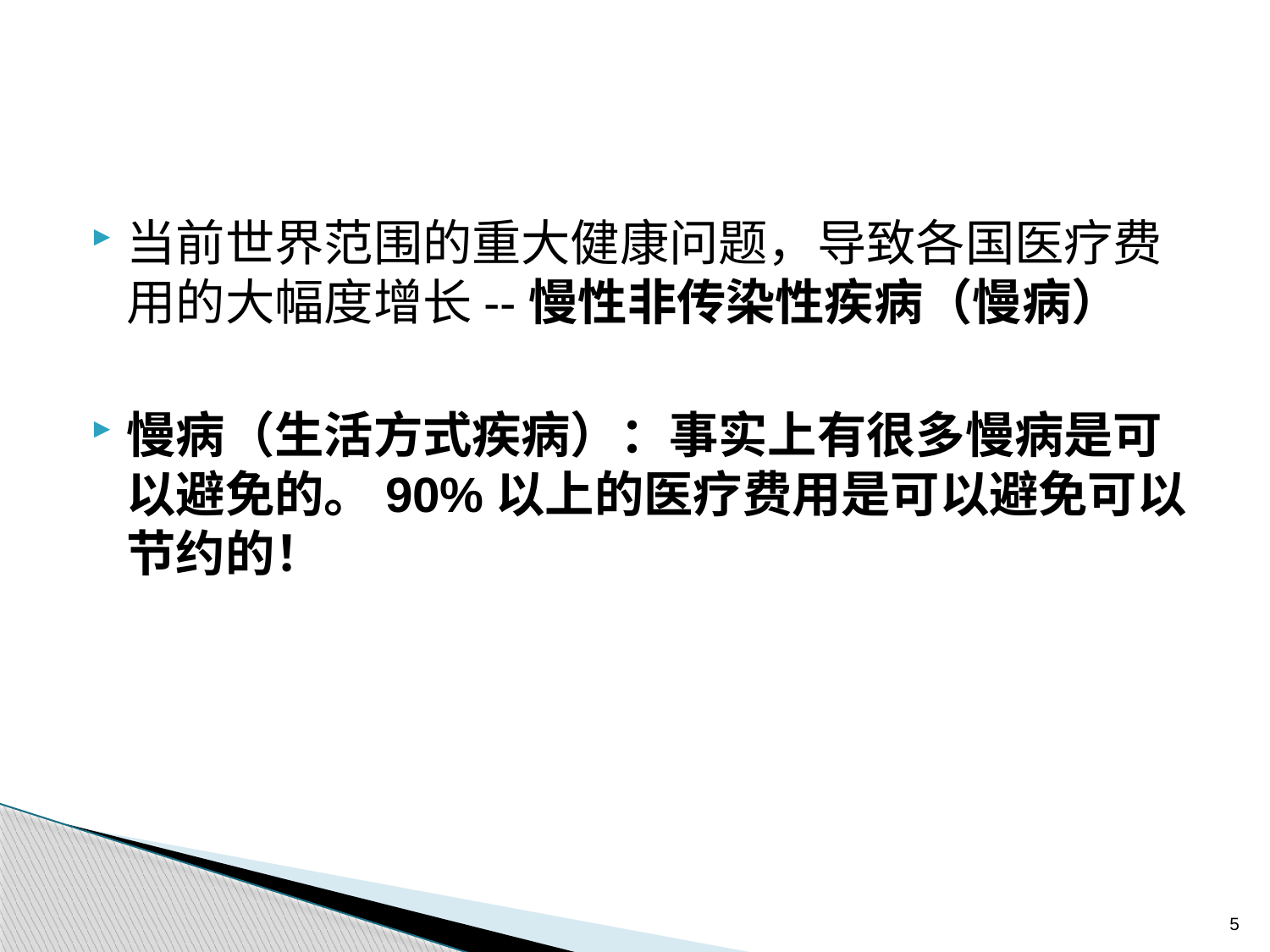

#
当前世界范围的重大健康问题，导致各国医疗费用的大幅度增长--慢性非传染性疾病（慢病）

慢病（生活方式疾病）：事实上有很多慢病是可以避免的。90%以上的医疗费用是可以避免可以节约的！

5